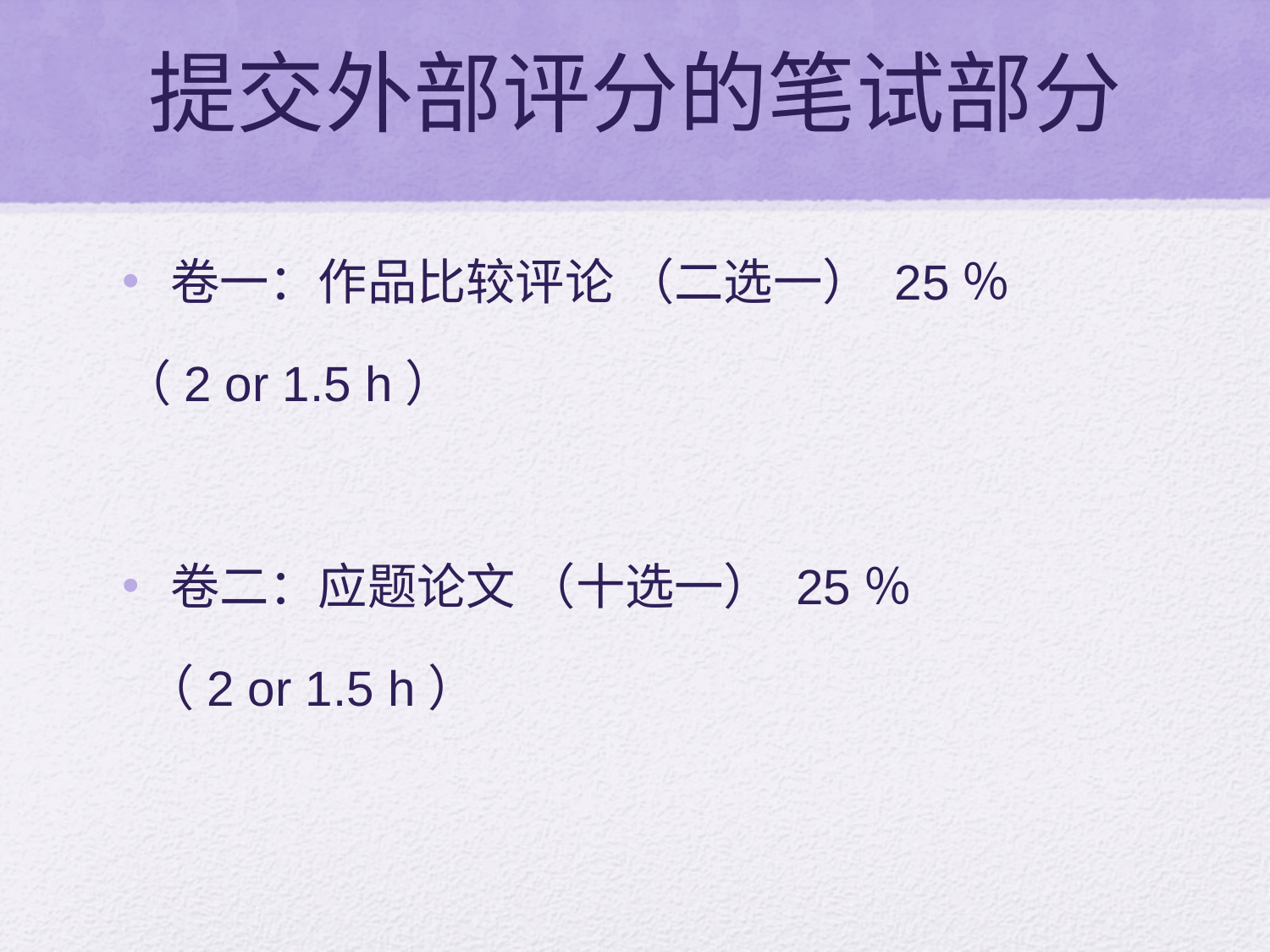

# 提交外部评分的笔试部分
卷一：作品比较评论 （二选一） 25％
（2 or 1.5 h）

卷二：应题论文 （十选一） 25％
 （2 or 1.5 h）